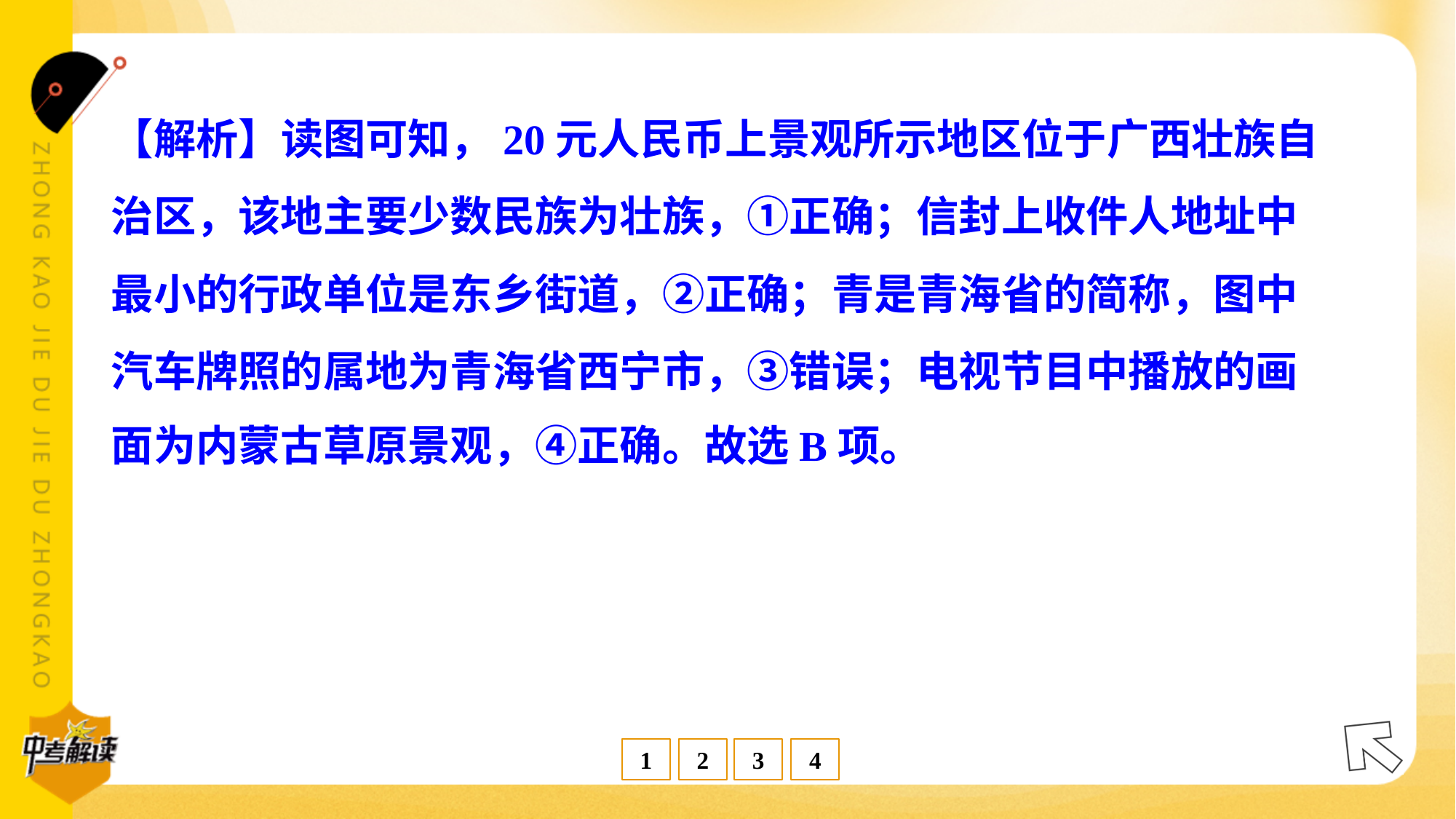

【解析】读图可知，20元人民币上景观所示地区位于广西壮族自
治区，该地主要少数民族为壮族，①正确；信封上收件人地址中
最小的行政单位是东乡街道，②正确；青是青海省的简称，图中
汽车牌照的属地为青海省西宁市，③错误；电视节目中播放的画
面为内蒙古草原景观，④正确。故选B项。